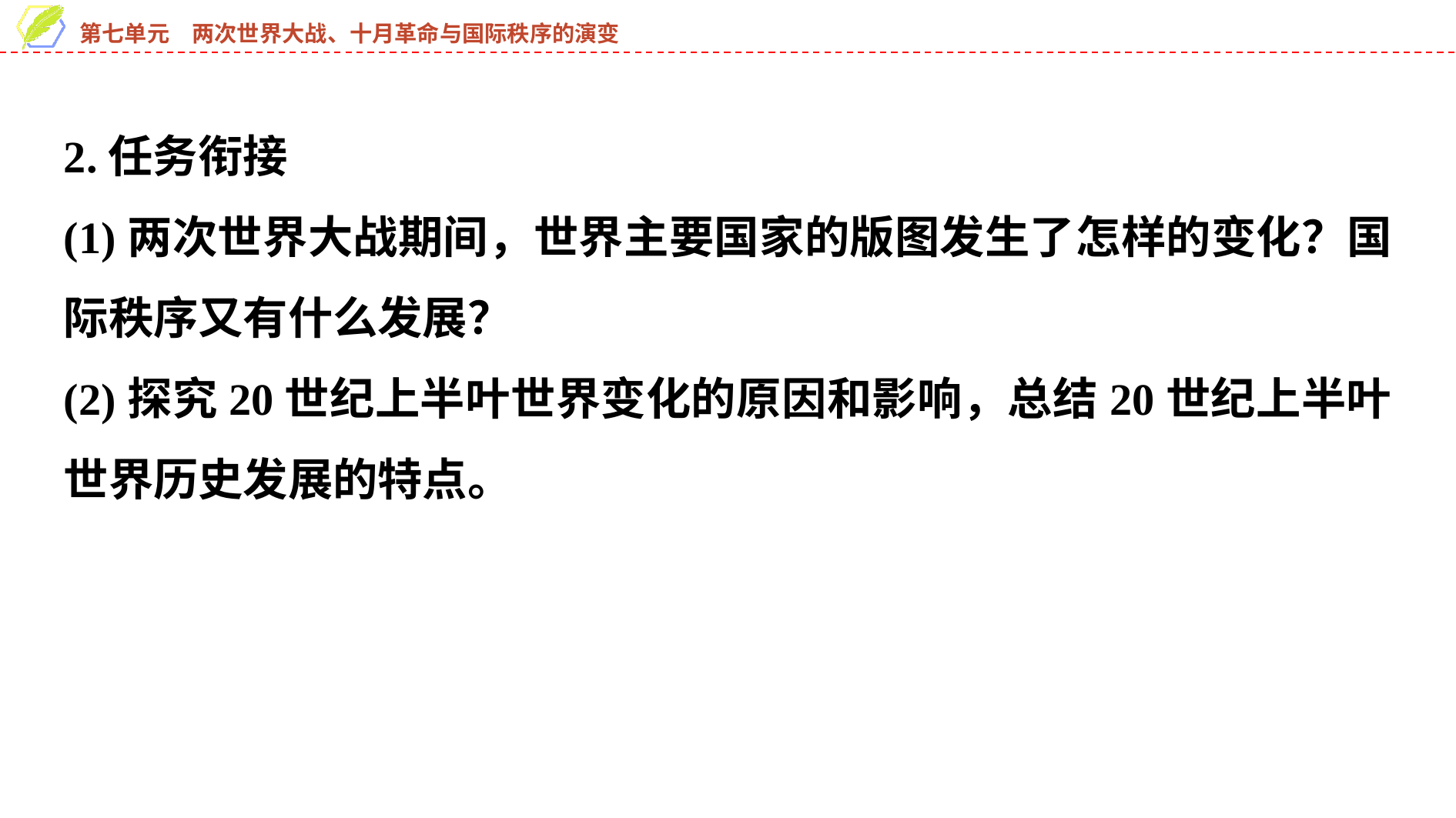

2.任务衔接
(1)两次世界大战期间，世界主要国家的版图发生了怎样的变化？国际秩序又有什么发展？
(2)探究20世纪上半叶世界变化的原因和影响，总结20世纪上半叶世界历史发展的特点。